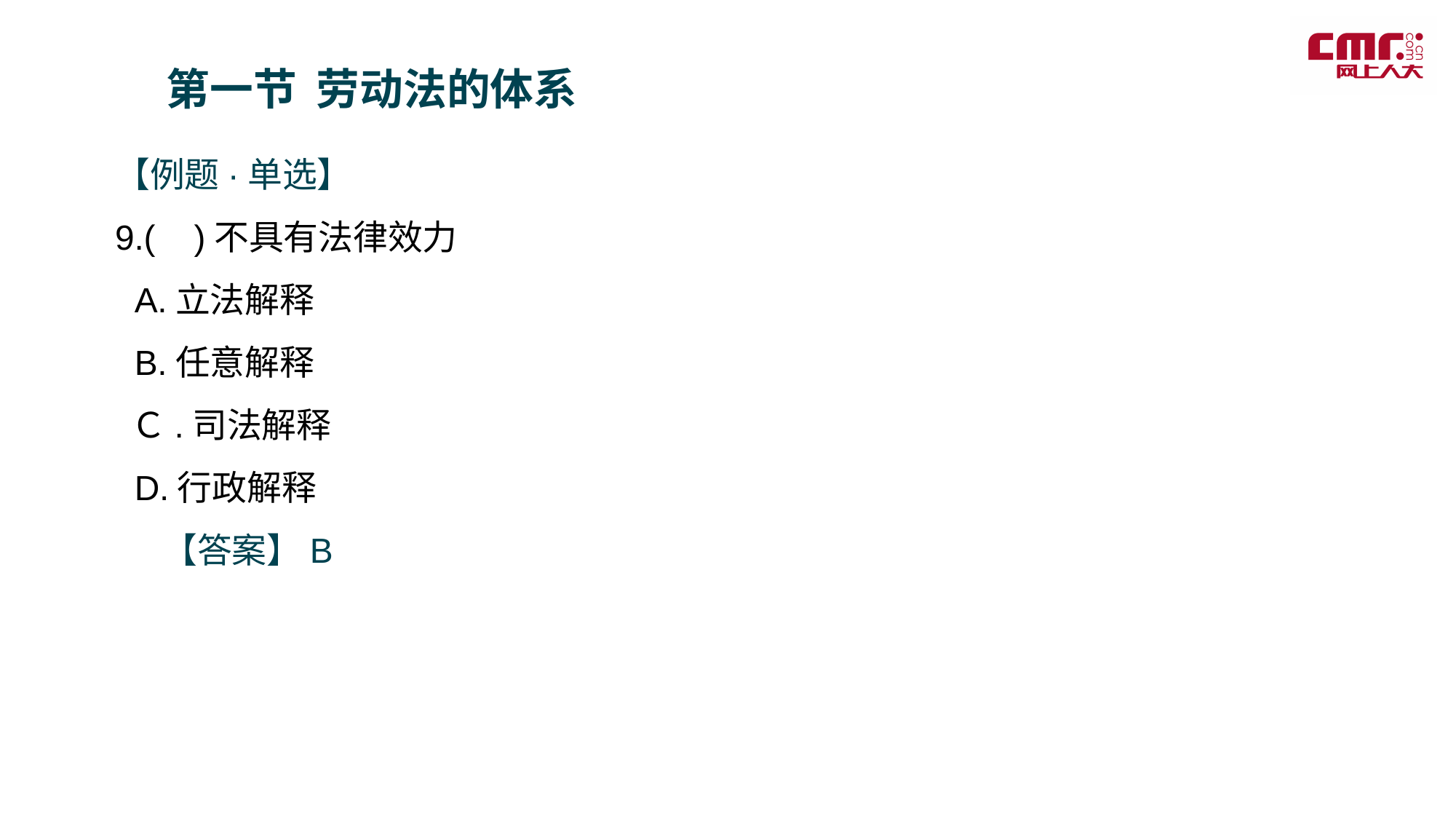

第一节  劳动法的体系
【例题·单选】
9.(    )不具有法律效力
  A.立法解释
  B.任意解释
 Ｃ.司法解释
  D.行政解释
     【答案】B